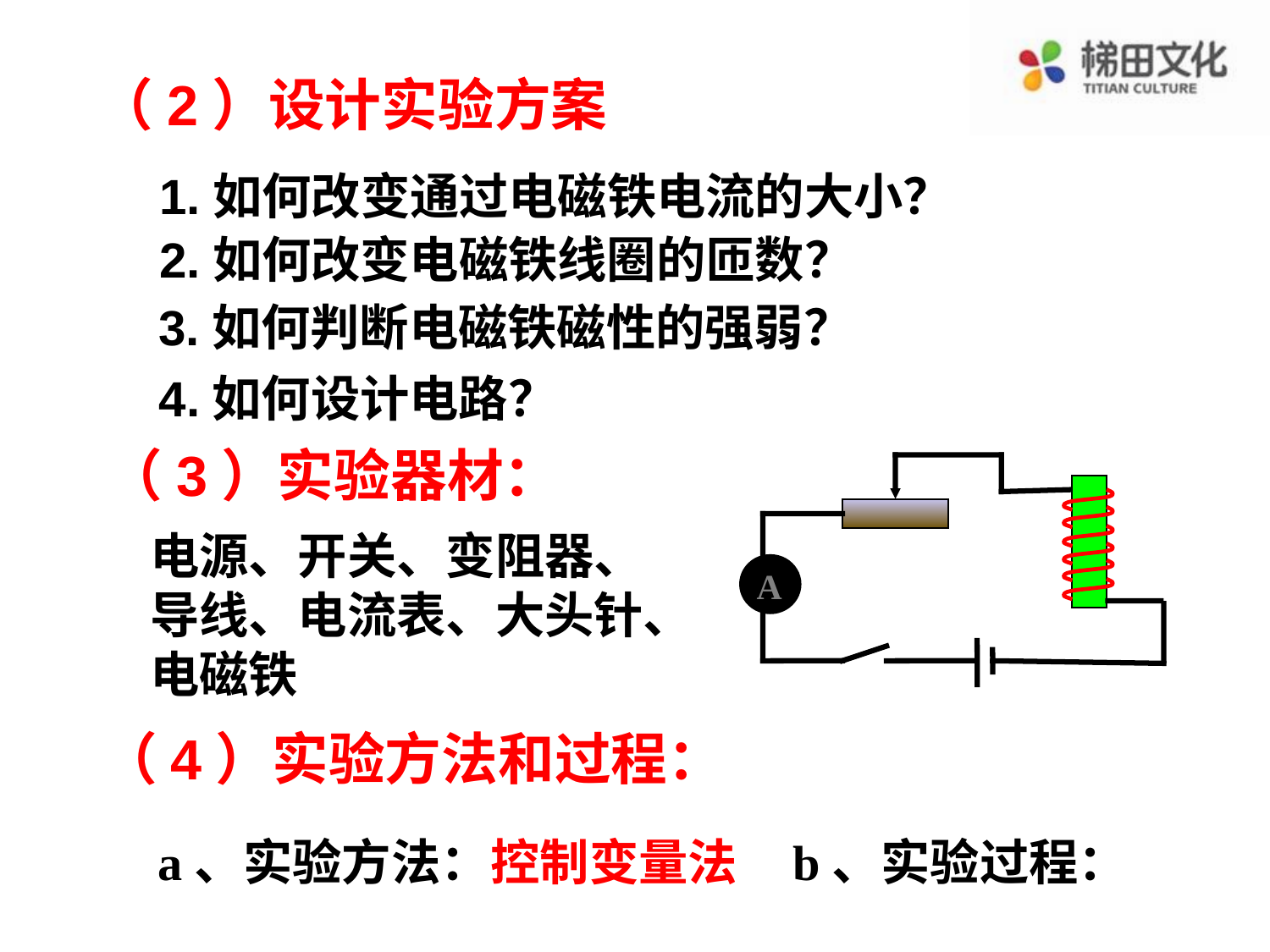

（2）设计实验方案
1.如何改变通过电磁铁电流的大小？
2.如何改变电磁铁线圈的匝数？
3.如何判断电磁铁磁性的强弱？
4.如何设计电路？
（3）实验器材：

 A
电源、开关、变阻器、导线、电流表、大头针、电磁铁
（4）实验方法和过程：
a、实验方法：
控制变量法
b、实验过程：